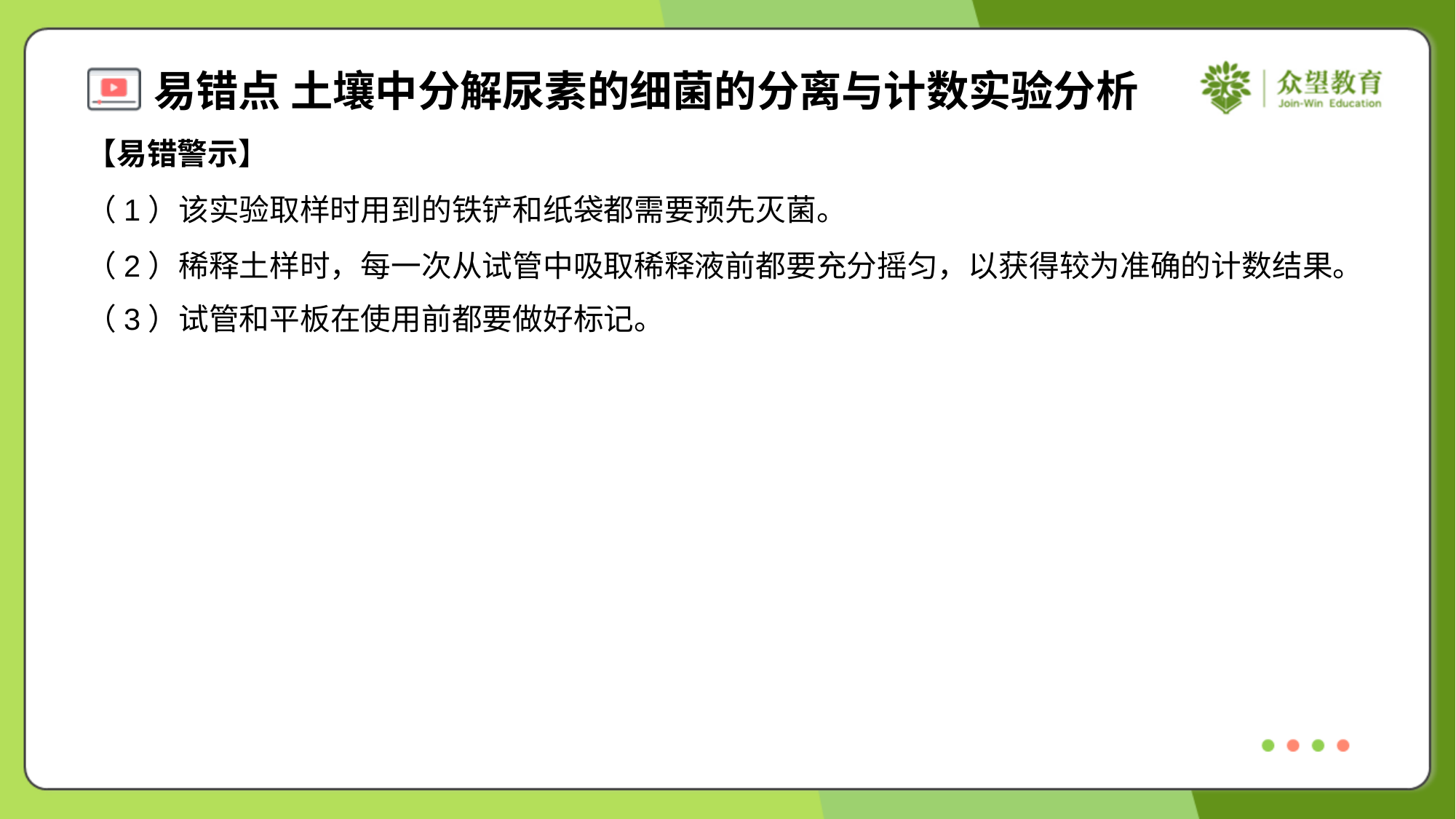

【易错警示】
（1）该实验取样时用到的铁铲和纸袋都需要预先灭菌。
（2）稀释土样时，每一次从试管中吸取稀释液前都要充分摇匀，以获得较为准确的计数结果。
（3）试管和平板在使用前都要做好标记。